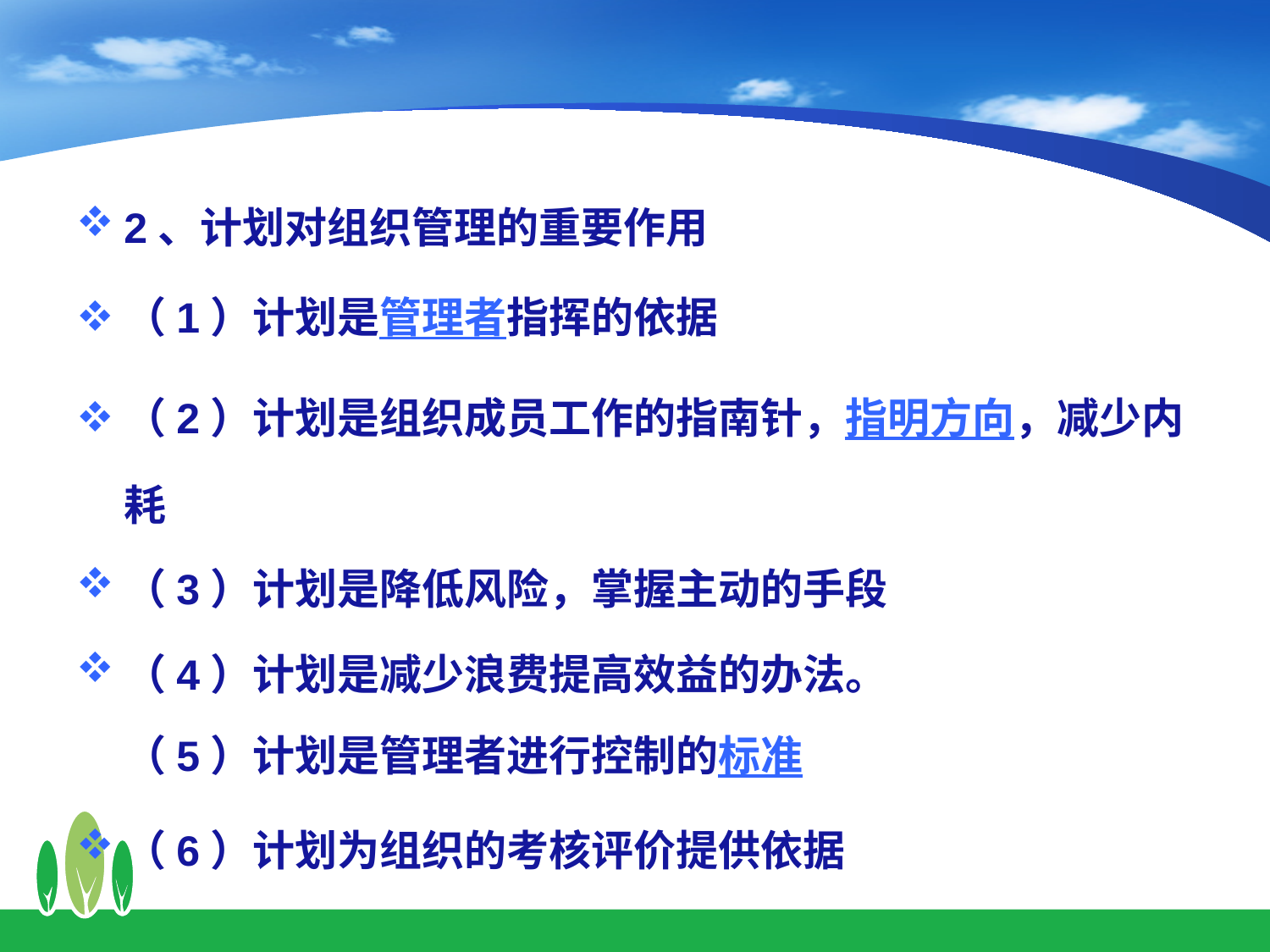

2、计划对组织管理的重要作用
（1）计划是管理者指挥的依据
（2）计划是组织成员工作的指南针，指明方向，减少内耗
（3）计划是降低风险，掌握主动的手段
（4）计划是减少浪费提高效益的办法。
（5）计划是管理者进行控制的标准
（6）计划为组织的考核评价提供依据

5